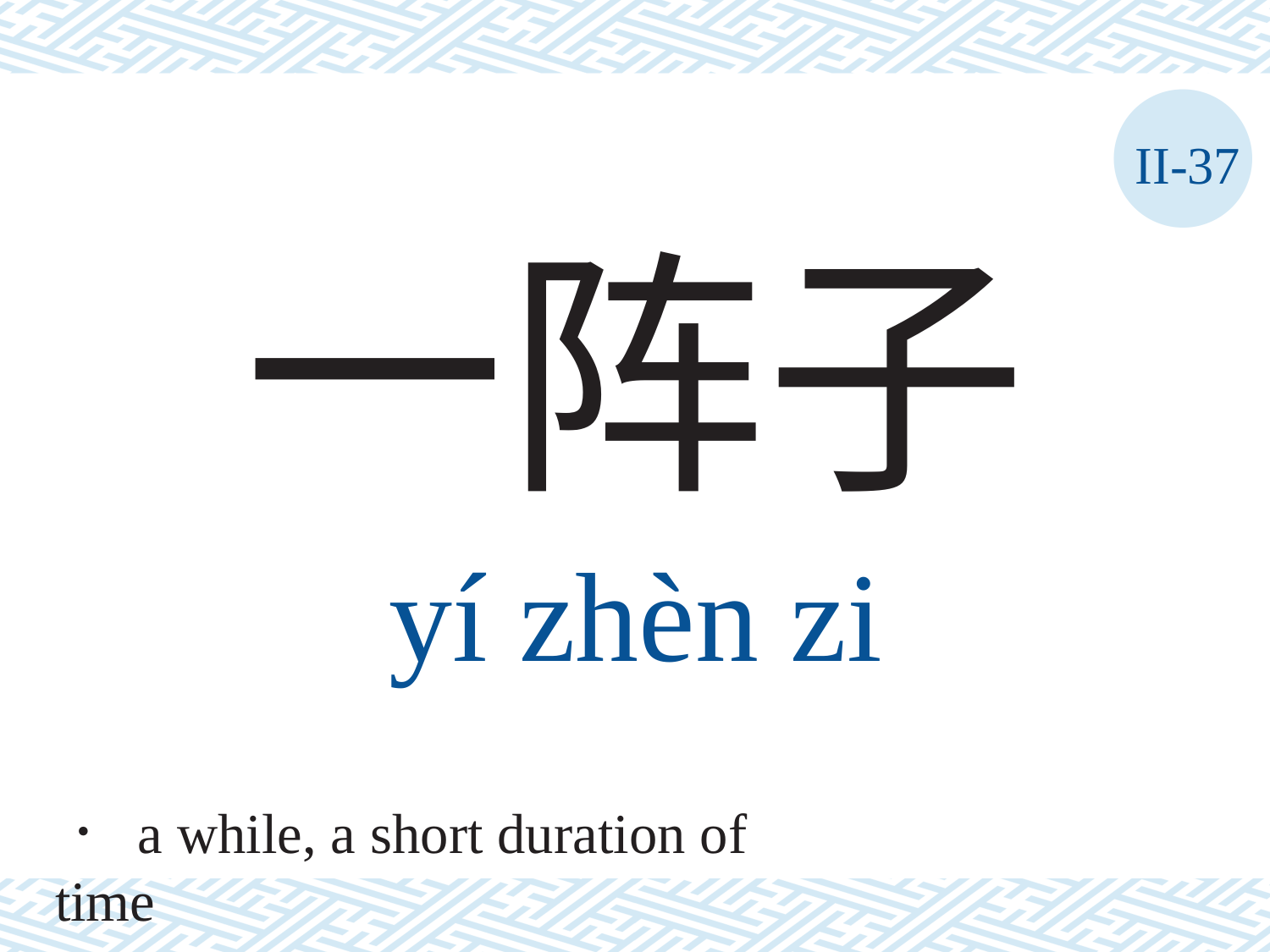

II-37
一阵子
yí	zhèn	zi
． a while, a short duration of time